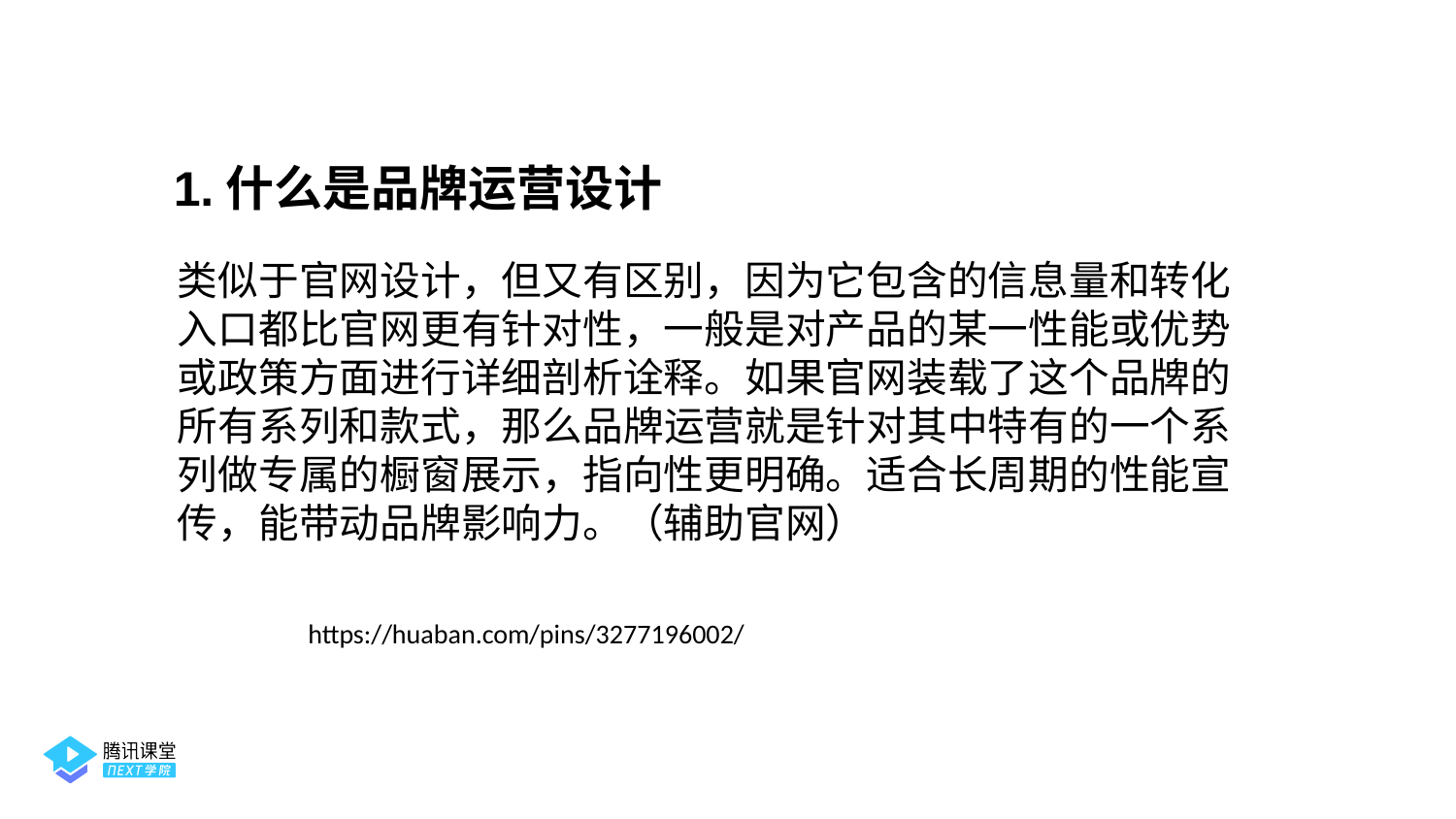

1.什么是品牌运营设计
类似于官网设计，但又有区别，因为它包含的信息量和转化入口都比官网更有针对性，一般是对产品的某一性能或优势或政策方面进行详细剖析诠释。如果官网装载了这个品牌的所有系列和款式，那么品牌运营就是针对其中特有的一个系列做专属的橱窗展示，指向性更明确。适合长周期的性能宣传，能带动品牌影响力。（辅助官网）
https://huaban.com/pins/3277196002/